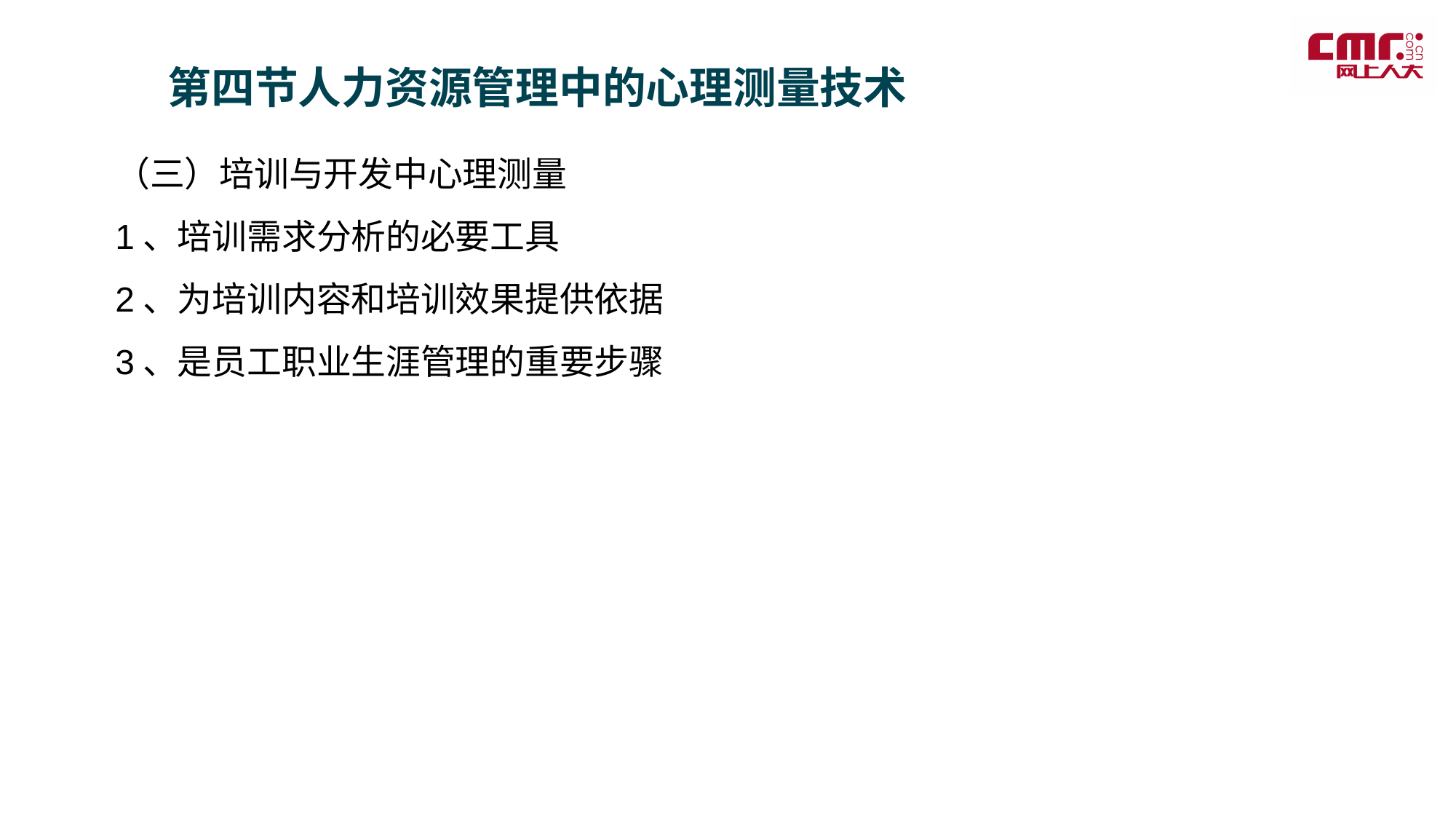

第四节人力资源管理中的心理测量技术
（三）培训与开发中心理测量
1、培训需求分析的必要工具
2、为培训内容和培训效果提供依据
3、是员工职业生涯管理的重要步骤